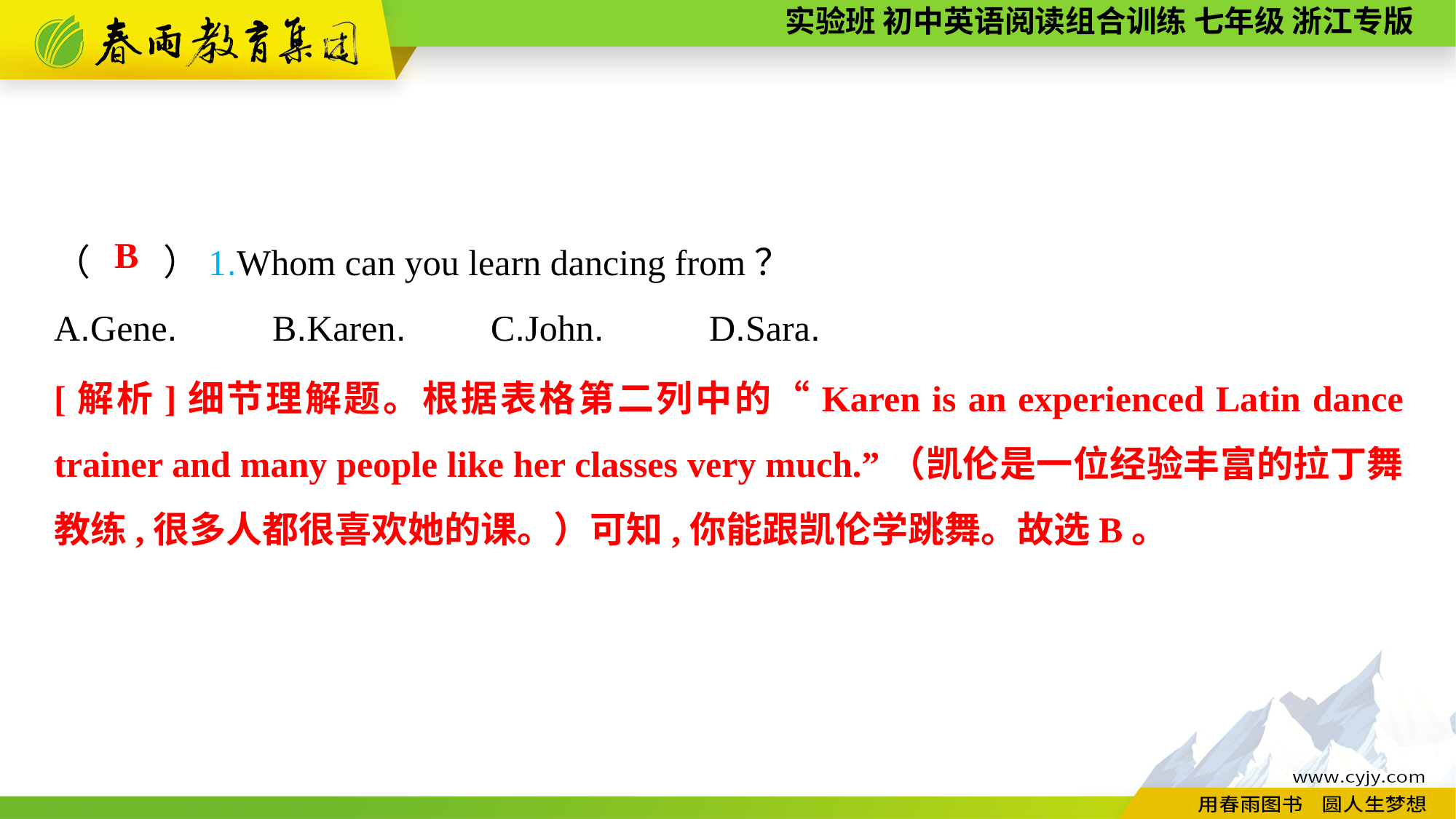

（　　）1.Whom can you learn dancing from？
A.Gene.	B.Karen.	C.John.	D.Sara.
B
[解析]细节理解题。根据表格第二列中的“Karen is an experienced Latin dance trainer and many people like her classes very much.”（凯伦是一位经验丰富的拉丁舞教练,很多人都很喜欢她的课。）可知,你能跟凯伦学跳舞。故选B。